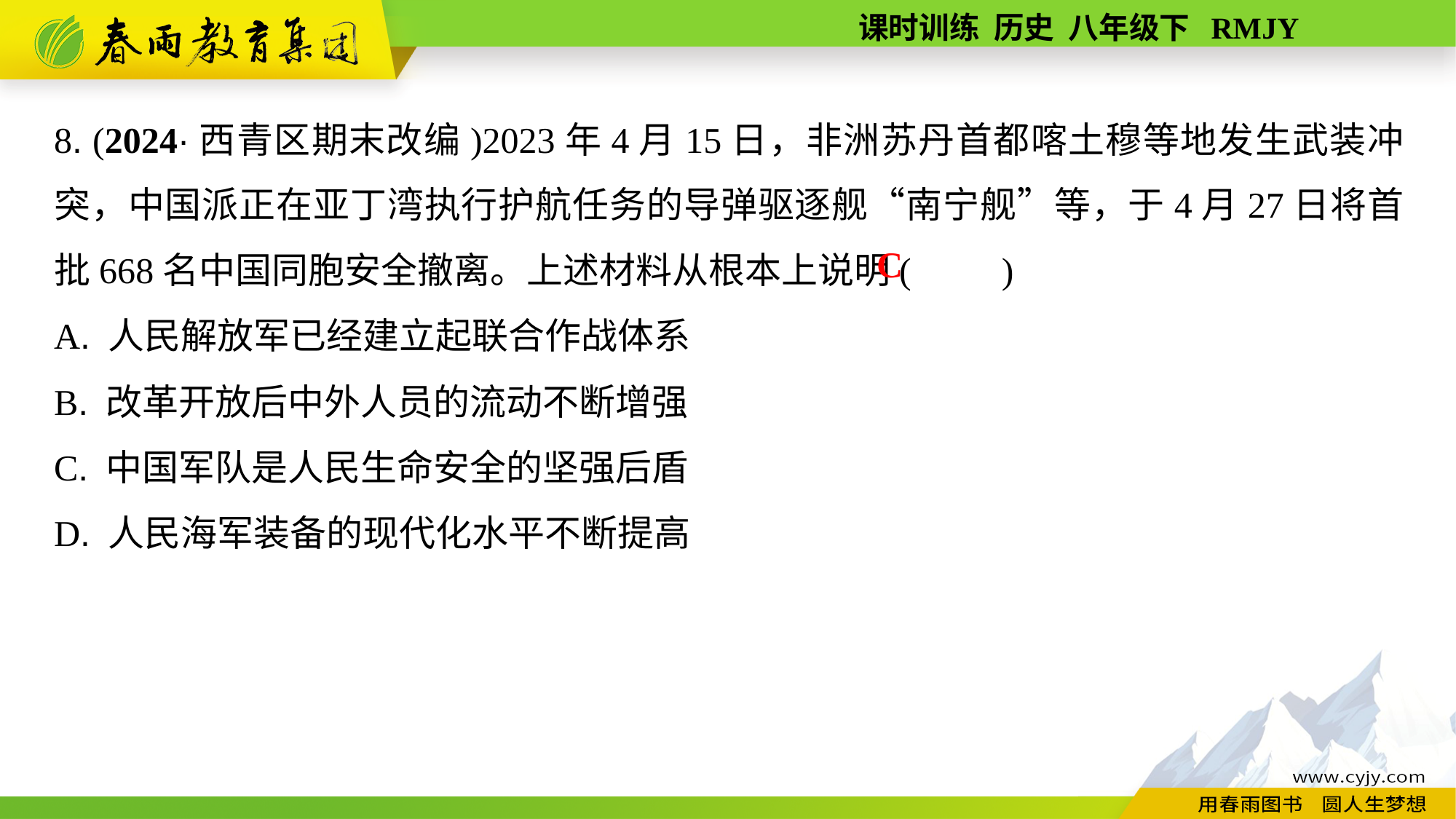

8. (2024·西青区期末改编)2023年4月15日，非洲苏丹首都喀土穆等地发生武装冲突，中国派正在亚丁湾执行护航任务的导弹驱逐舰“南宁舰”等，于4月27日将首批668名中国同胞安全撤离。上述材料从根本上说明(　　)
A. 人民解放军已经建立起联合作战体系
B. 改革开放后中外人员的流动不断增强
C. 中国军队是人民生命安全的坚强后盾
D. 人民海军装备的现代化水平不断提高
C